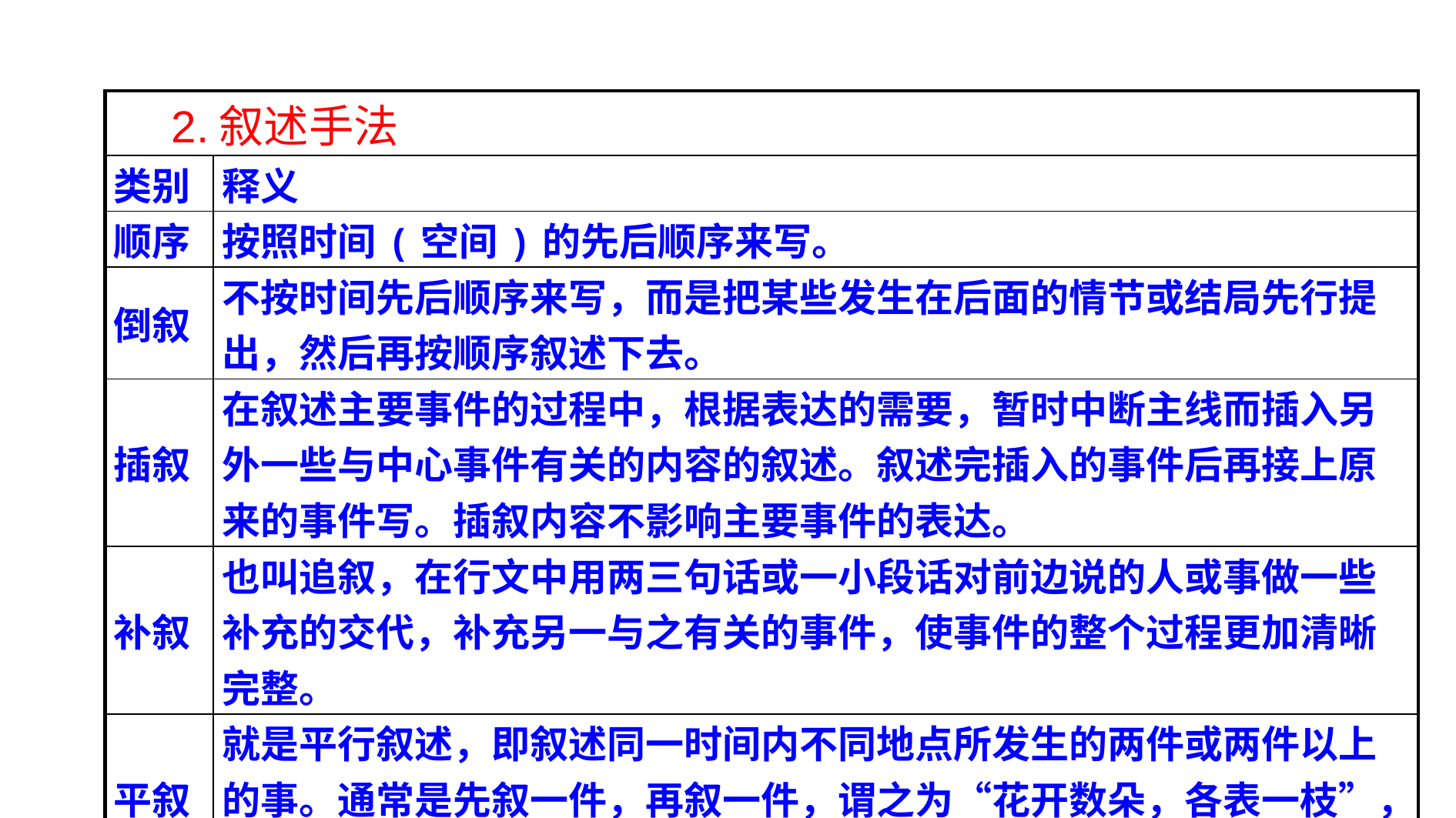

| 2.叙述手法 |  |
| --- | --- |
| 类别 | 释义 |
| 顺序 | 按照时间(空间)的先后顺序来写。 |
| 倒叙 | 不按时间先后顺序来写，而是把某些发生在后面的情节或结局先行提出，然后再按顺序叙述下去。 |
| 插叙 | 在叙述主要事件的过程中，根据表达的需要，暂时中断主线而插入另外一些与中心事件有关的内容的叙述。叙述完插入的事件后再接上原来的事件写。插叙内容不影响主要事件的表达。 |
| 补叙 | 也叫追叙，在行文中用两三句话或一小段话对前边说的人或事做一些补充的交代，补充另一与之有关的事件，使事件的整个过程更加清晰完整。 |
| 平叙 | 就是平行叙述，即叙述同一时间内不同地点所发生的两件或两件以上的事。通常是先叙一件，再叙一件，谓之为“花开数朵，各表一枝”，故又叫分叙。 |